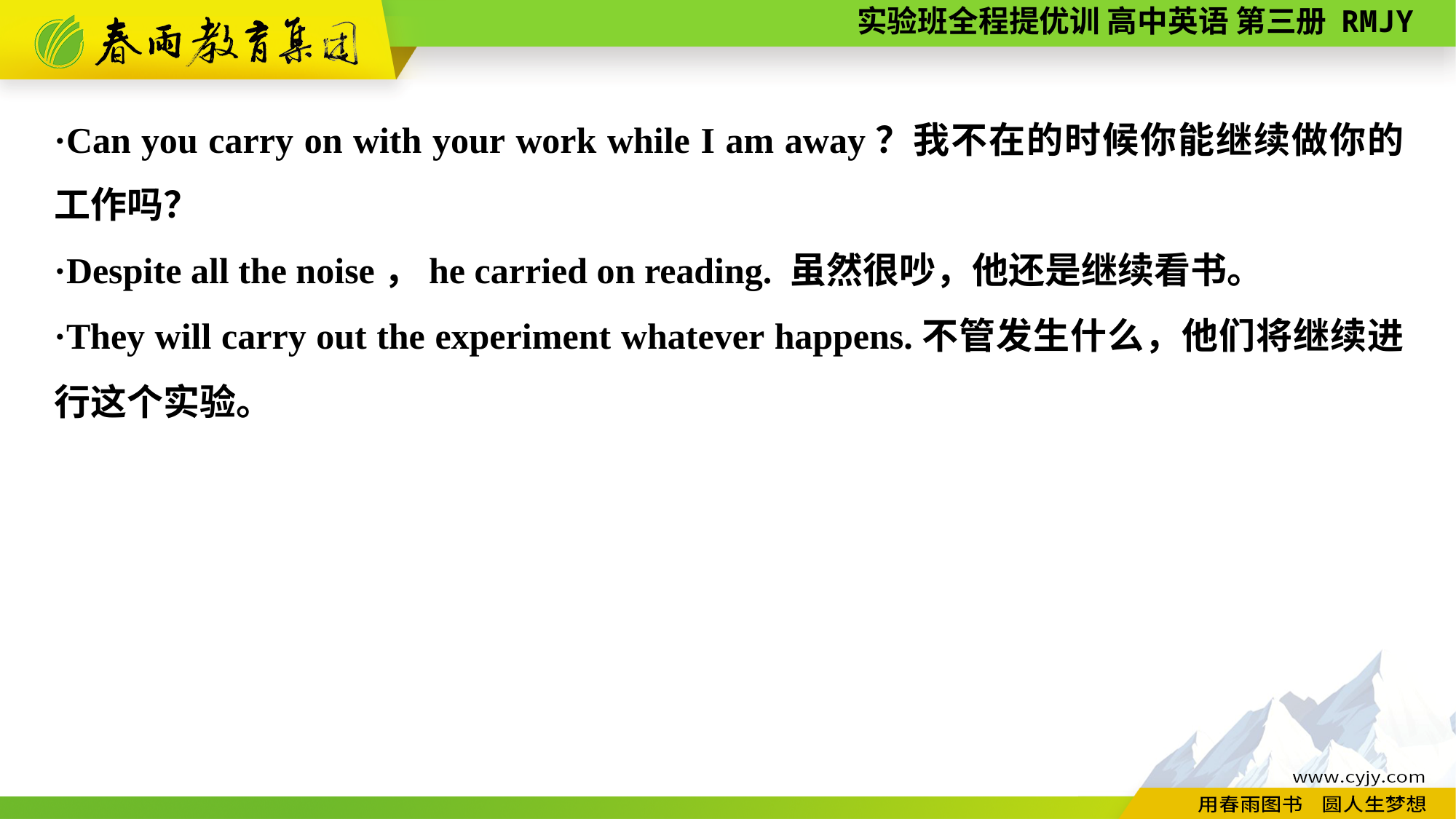

·Can you carry on with your work while I am away？我不在的时候你能继续做你的工作吗？
·Despite all the noise，he carried on reading. 虽然很吵，他还是继续看书。
·They will carry out the experiment whatever happens.不管发生什么，他们将继续进行这个实验。